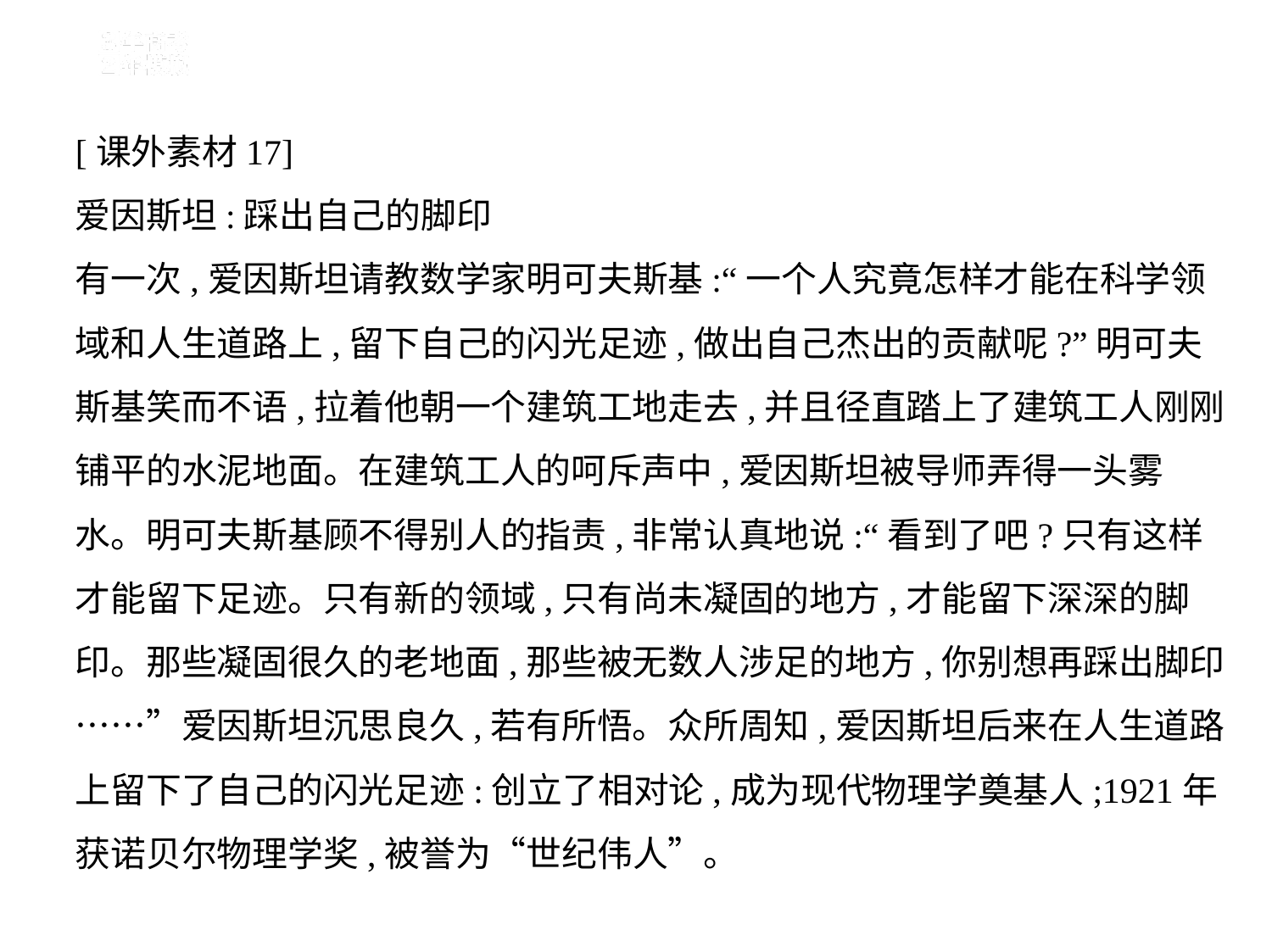

[课外素材17]
爱因斯坦:踩出自己的脚印
有一次,爱因斯坦请教数学家明可夫斯基:“一个人究竟怎样才能在科学领
域和人生道路上,留下自己的闪光足迹,做出自己杰出的贡献呢?”明可夫
斯基笑而不语,拉着他朝一个建筑工地走去,并且径直踏上了建筑工人刚刚
铺平的水泥地面。在建筑工人的呵斥声中,爱因斯坦被导师弄得一头雾
水。明可夫斯基顾不得别人的指责,非常认真地说:“看到了吧?只有这样
才能留下足迹。只有新的领域,只有尚未凝固的地方,才能留下深深的脚
印。那些凝固很久的老地面,那些被无数人涉足的地方,你别想再踩出脚印
……”爱因斯坦沉思良久,若有所悟。众所周知,爱因斯坦后来在人生道路
上留下了自己的闪光足迹:创立了相对论,成为现代物理学奠基人;1921年
获诺贝尔物理学奖,被誉为“世纪伟人”。